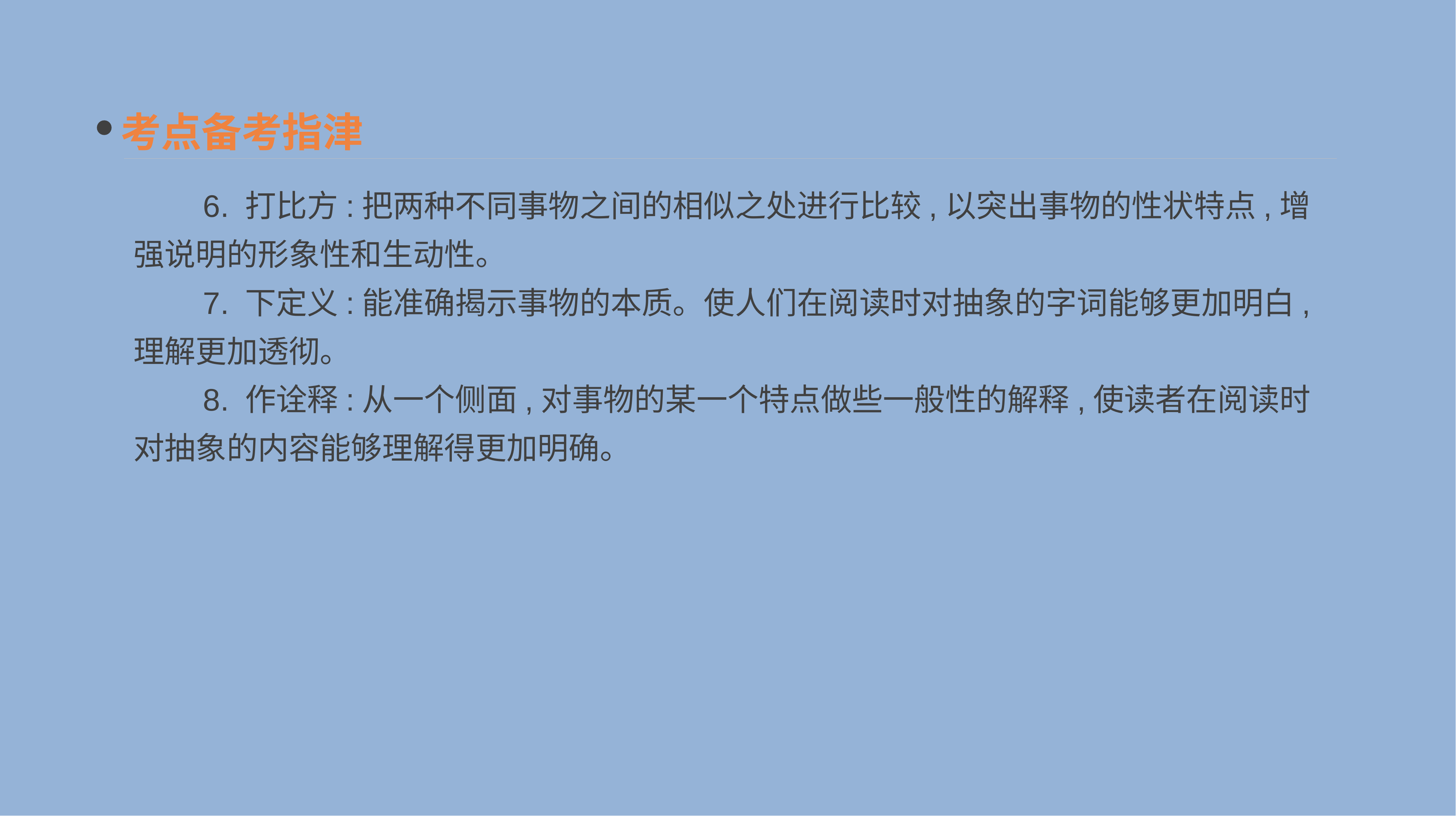

考点备考指津

　　6. 打比方:把两种不同事物之间的相似之处进行比较,以突出事物的性状特点,增强说明的形象性和生动性。
　　7. 下定义:能准确揭示事物的本质。使人们在阅读时对抽象的字词能够更加明白,理解更加透彻。
　　8. 作诠释:从一个侧面,对事物的某一个特点做些一般性的解释,使读者在阅读时对抽象的内容能够理解得更加明确。